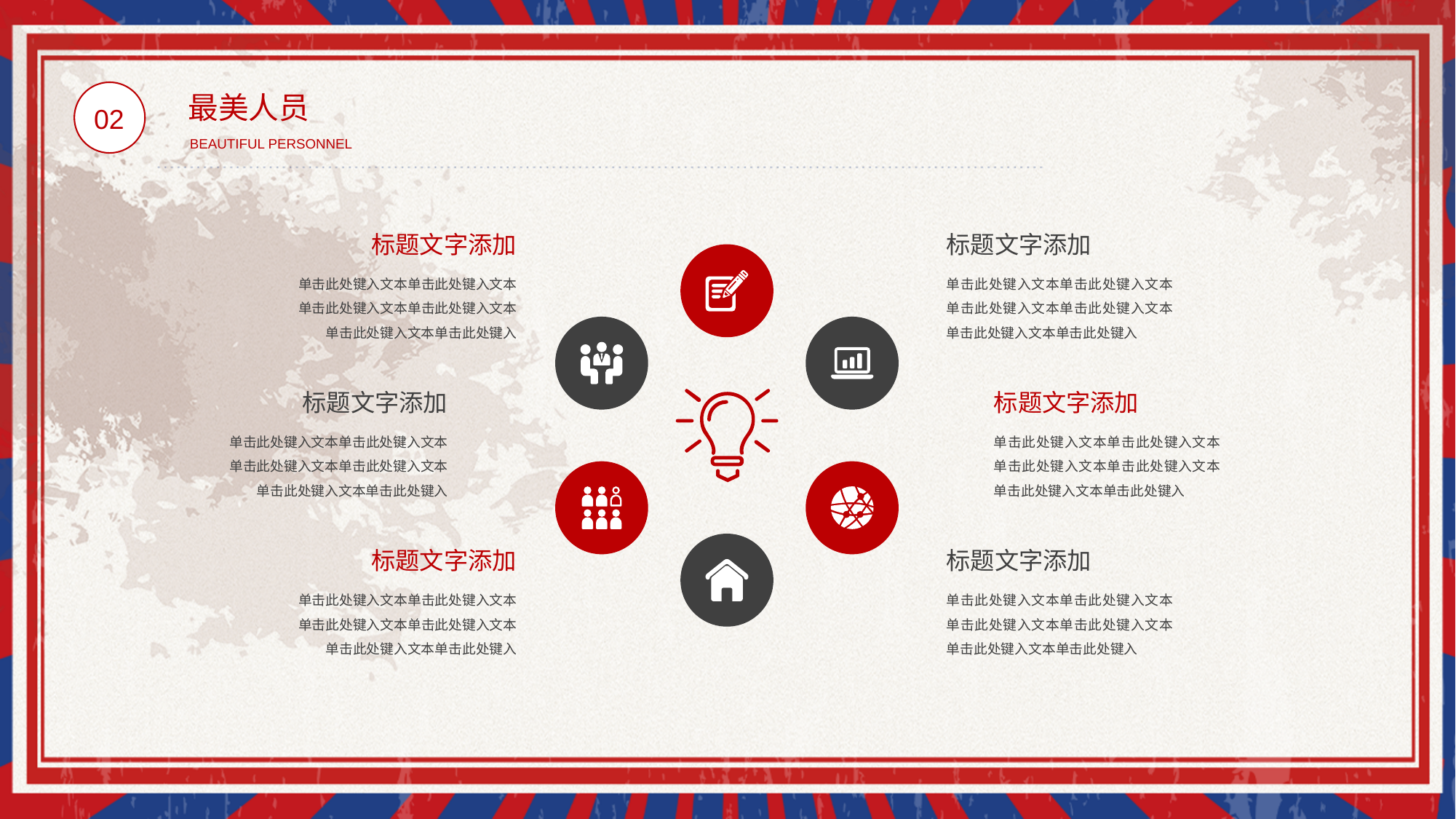

BY YUSHEN

最美人员
02
BEAUTIFUL PERSONNEL
标题文字添加
单击此处键入文本单击此处键入文本单击此处键入文本单击此处键入文本单击此处键入文本单击此处键入
标题文字添加
单击此处键入文本单击此处键入文本单击此处键入文本单击此处键入文本单击此处键入文本单击此处键入

标题文字添加
单击此处键入文本单击此处键入文本单击此处键入文本单击此处键入文本单击此处键入文本单击此处键入
标题文字添加
单击此处键入文本单击此处键入文本单击此处键入文本单击此处键入文本单击此处键入文本单击此处键入
标题文字添加
单击此处键入文本单击此处键入文本单击此处键入文本单击此处键入文本单击此处键入文本单击此处键入
标题文字添加
单击此处键入文本单击此处键入文本单击此处键入文本单击此处键入文本单击此处键入文本单击此处键入